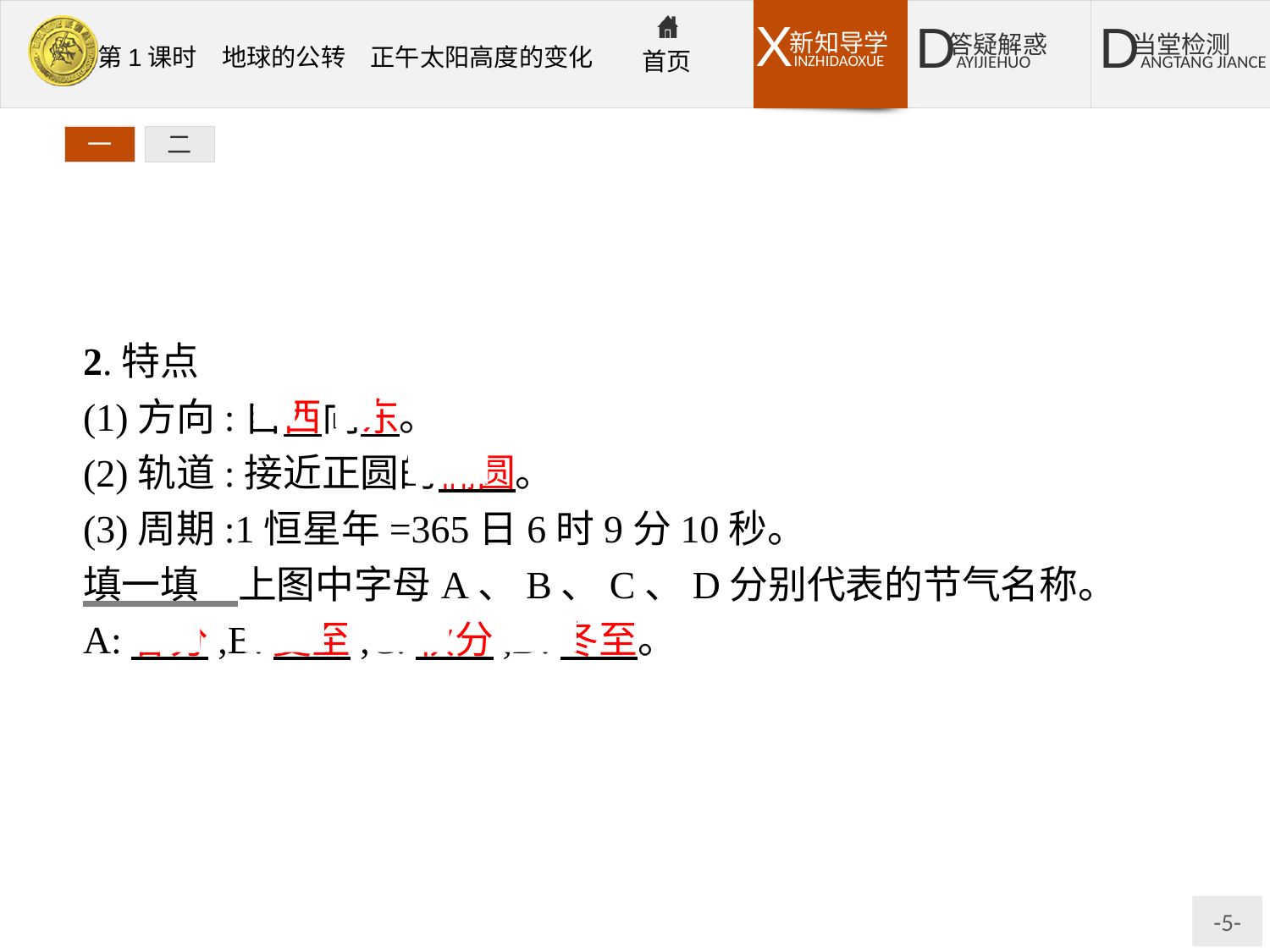

一
二
2.特点
(1)方向:自西向东。
(2)轨道:接近正圆的椭圆。
(3)周期:1恒星年=365日6时9分10秒。
填一填　上图中字母A、B、C、D分别代表的节气名称。
A:春分,B:夏至,C:秋分,D:冬至。